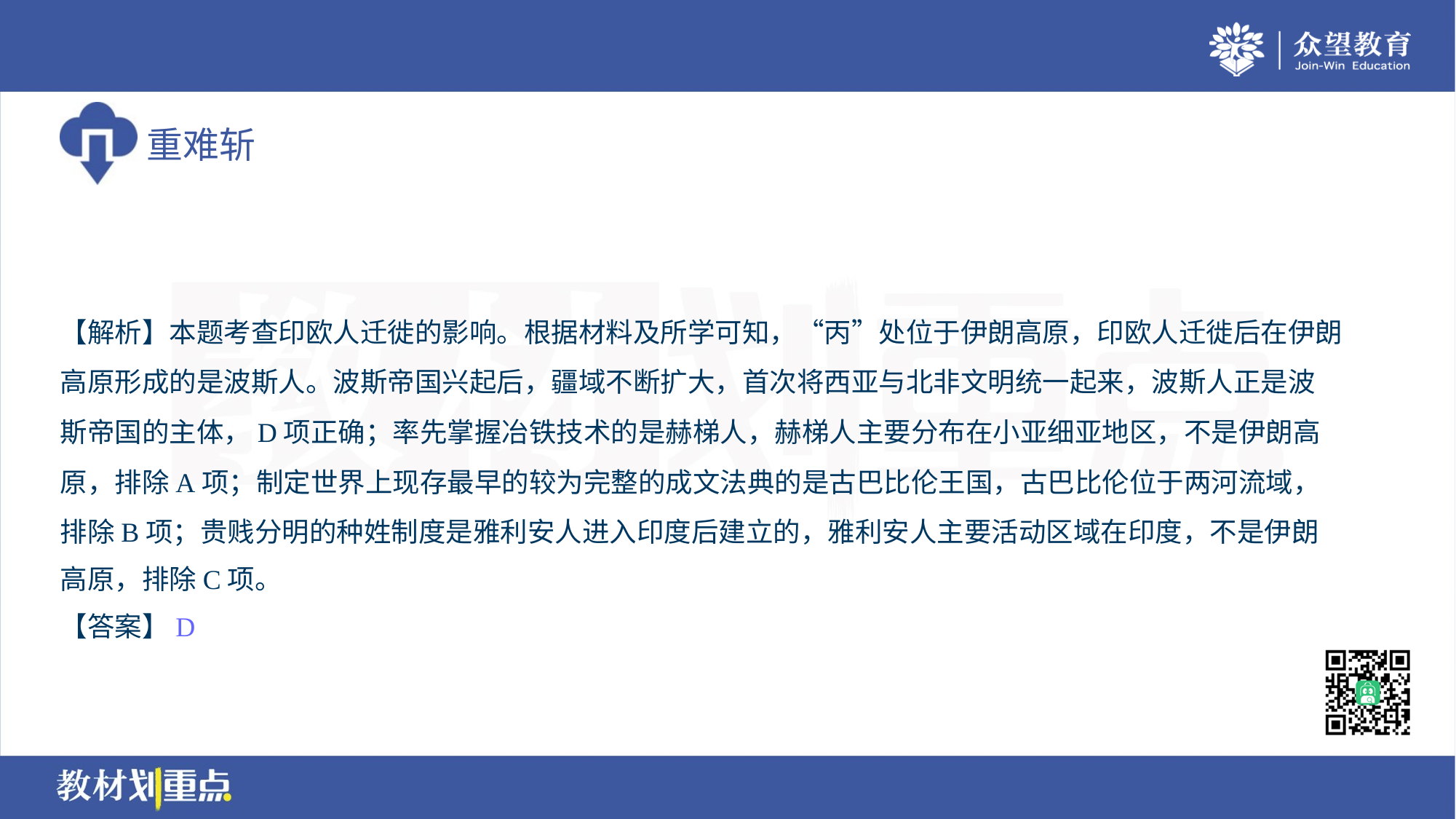

【解析】本题考查印欧人迁徙的影响。根据材料及所学可知，“丙”处位于伊朗高原，印欧人迁徙后在伊朗
高原形成的是波斯人。波斯帝国兴起后，疆域不断扩大，首次将西亚与北非文明统一起来，波斯人正是波
斯帝国的主体，D项正确；率先掌握冶铁技术的是赫梯人，赫梯人主要分布在小亚细亚地区，不是伊朗高
原，排除A项；制定世界上现存最早的较为完整的成文法典的是古巴比伦王国，古巴比伦位于两河流域，
排除B项；贵贱分明的种姓制度是雅利安人进入印度后建立的，雅利安人主要活动区域在印度，不是伊朗
高原，排除C项。
【答案】D